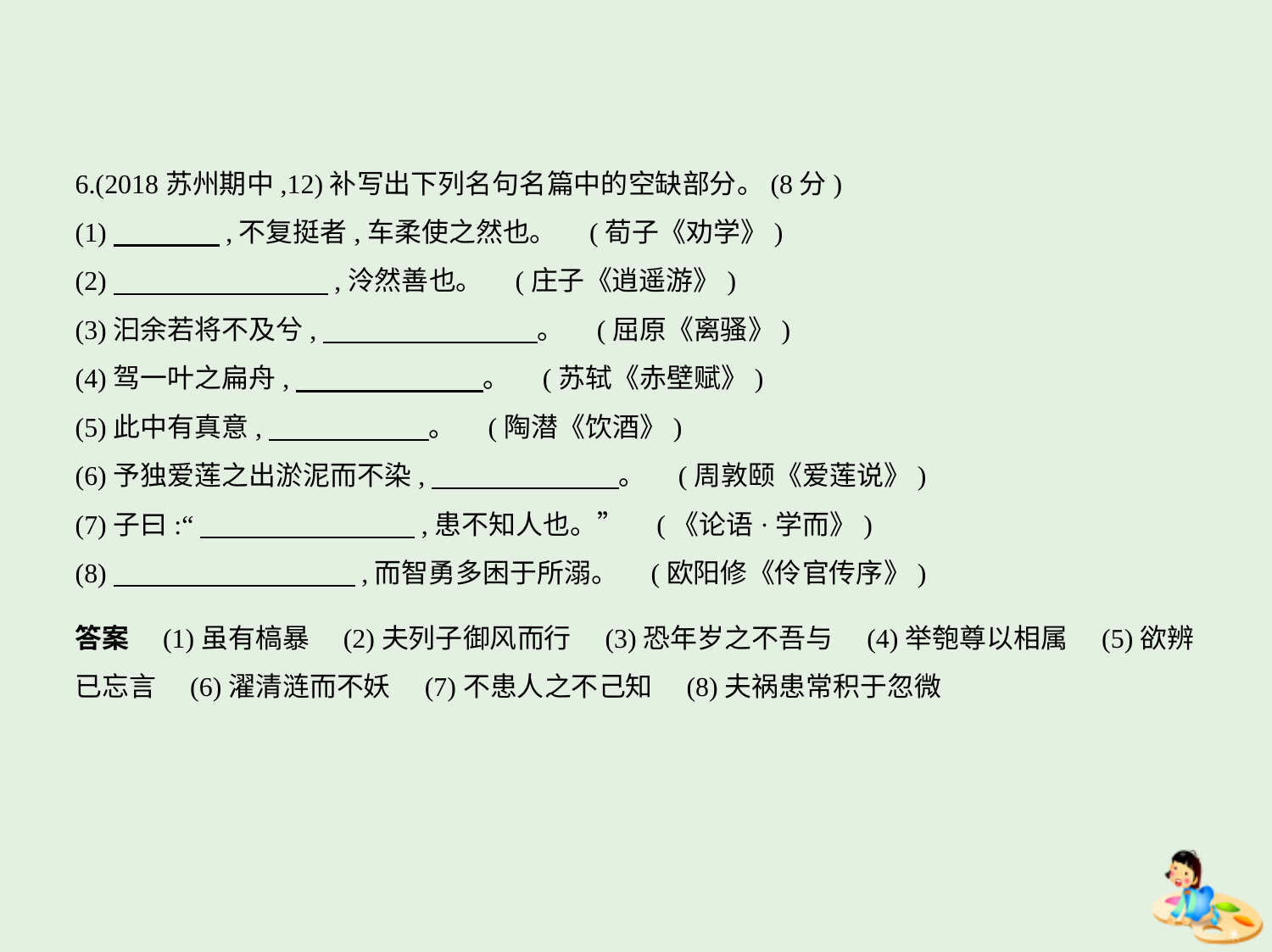

6.(2018苏州期中,12)补写出下列名句名篇中的空缺部分。(8分)
(1)　　　    ,不复挺者,车柔使之然也。 (荀子《劝学》)
(2)　　　　　　　    ,泠然善也。 (庄子《逍遥游》)
(3)汩余若将不及兮,　　　　　　　    。 (屈原《离骚》)
(4)驾一叶之扁舟,　　　　　　    。 (苏轼《赤壁赋》)
(5)此中有真意,　　　　　    。 (陶潜《饮酒》)
(6)予独爱莲之出淤泥而不染,　　　　　　    。 (周敦颐《爱莲说》)
(7)子曰:“　　　　　　　    ,患不知人也。” (《论语·学而》)
(8)　　　　　　　　    ,而智勇多困于所溺。 (欧阳修《伶官传序》)
答案　(1)虽有槁暴　(2)夫列子御风而行　(3)恐年岁之不吾与　(4)举匏尊以相属　(5)欲辨
已忘言　(6)濯清涟而不妖　(7)不患人之不己知　(8)夫祸患常积于忽微